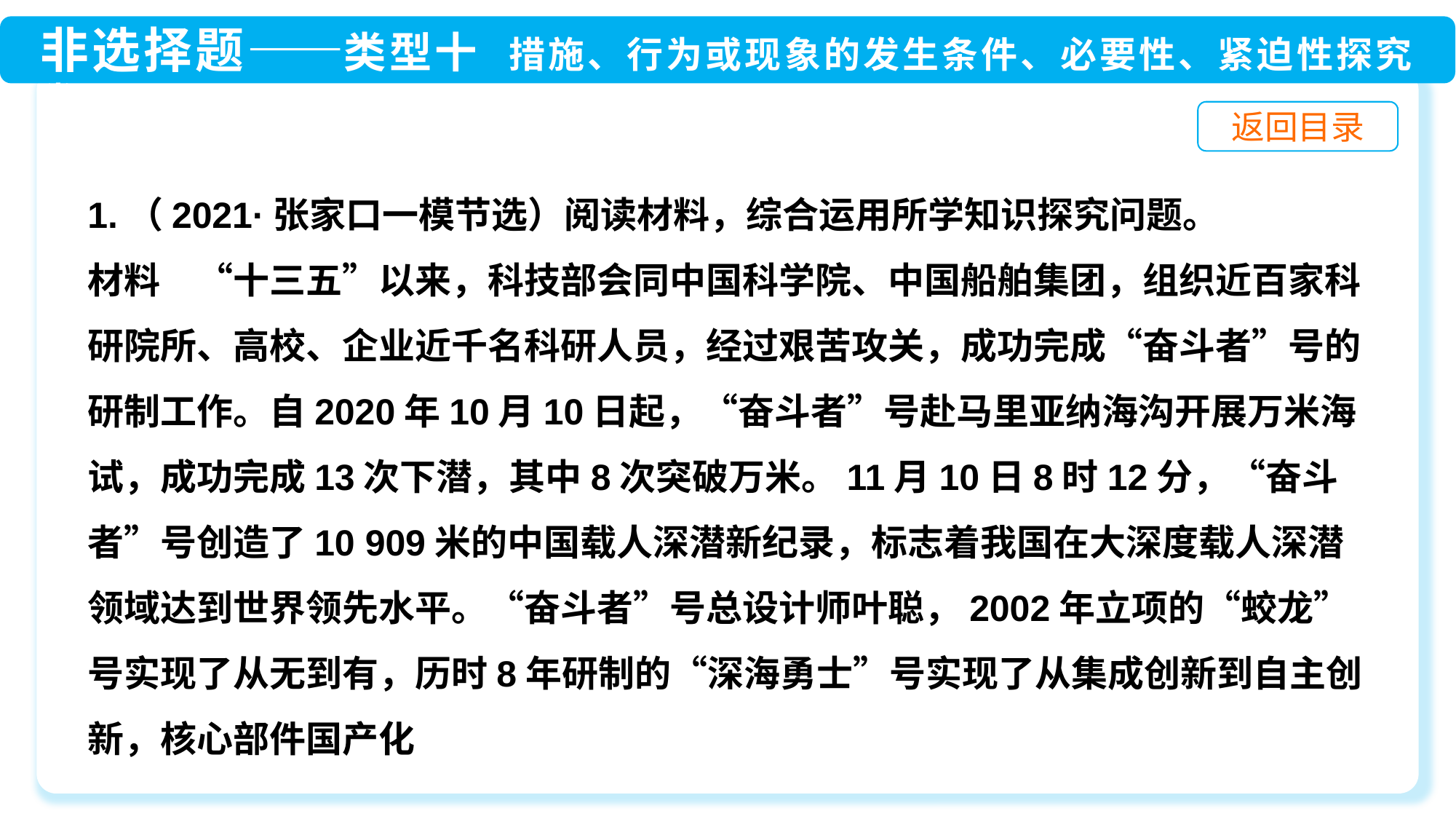

1.（2021·张家口一模节选）阅读材料，综合运用所学知识探究问题。
材料　“十三五”以来，科技部会同中国科学院、中国船舶集团，组织近百家科研院所、高校、企业近千名科研人员，经过艰苦攻关，成功完成“奋斗者”号的研制工作。自2020年10月10日起，“奋斗者”号赴马里亚纳海沟开展万米海试，成功完成13次下潜，其中8次突破万米。11月10日8时12分，“奋斗者”号创造了10 909米的中国载人深潜新纪录，标志着我国在大深度载人深潜领域达到世界领先水平。“奋斗者”号总设计师叶聪，2002年立项的“蛟龙”号实现了从无到有，历时8年研制的“深海勇士”号实现了从集成创新到自主创新，核心部件国产化